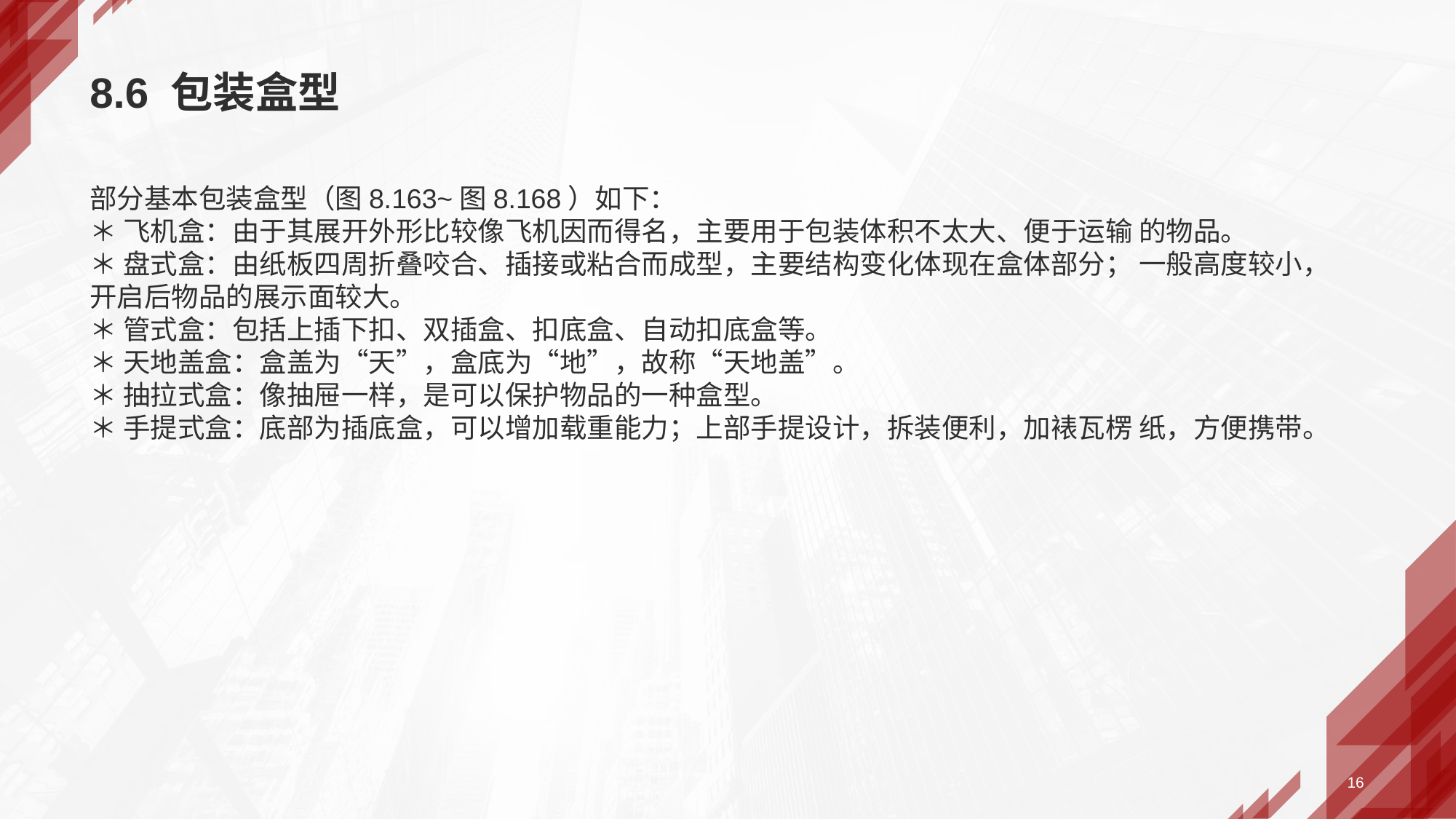

# 8.6 包装盒型
部分基本包装盒型（图8.163~图8.168）如下：
＊ 飞机盒：由于其展开外形比较像飞机因而得名，主要用于包装体积不太大、便于运输 的物品。
＊ 盘式盒：由纸板四周折叠咬合、插接或粘合而成型，主要结构变化体现在盒体部分； 一般高度较小，开启后物品的展示面较大。
＊ 管式盒：包括上插下扣、双插盒、扣底盒、自动扣底盒等。
＊ 天地盖盒：盒盖为“天”，盒底为“地”，故称“天地盖”。
＊ 抽拉式盒：像抽屉一样，是可以保护物品的一种盒型。
＊ 手提式盒：底部为插底盒，可以增加载重能力；上部手提设计，拆装便利，加裱瓦楞 纸，方便携带。
16